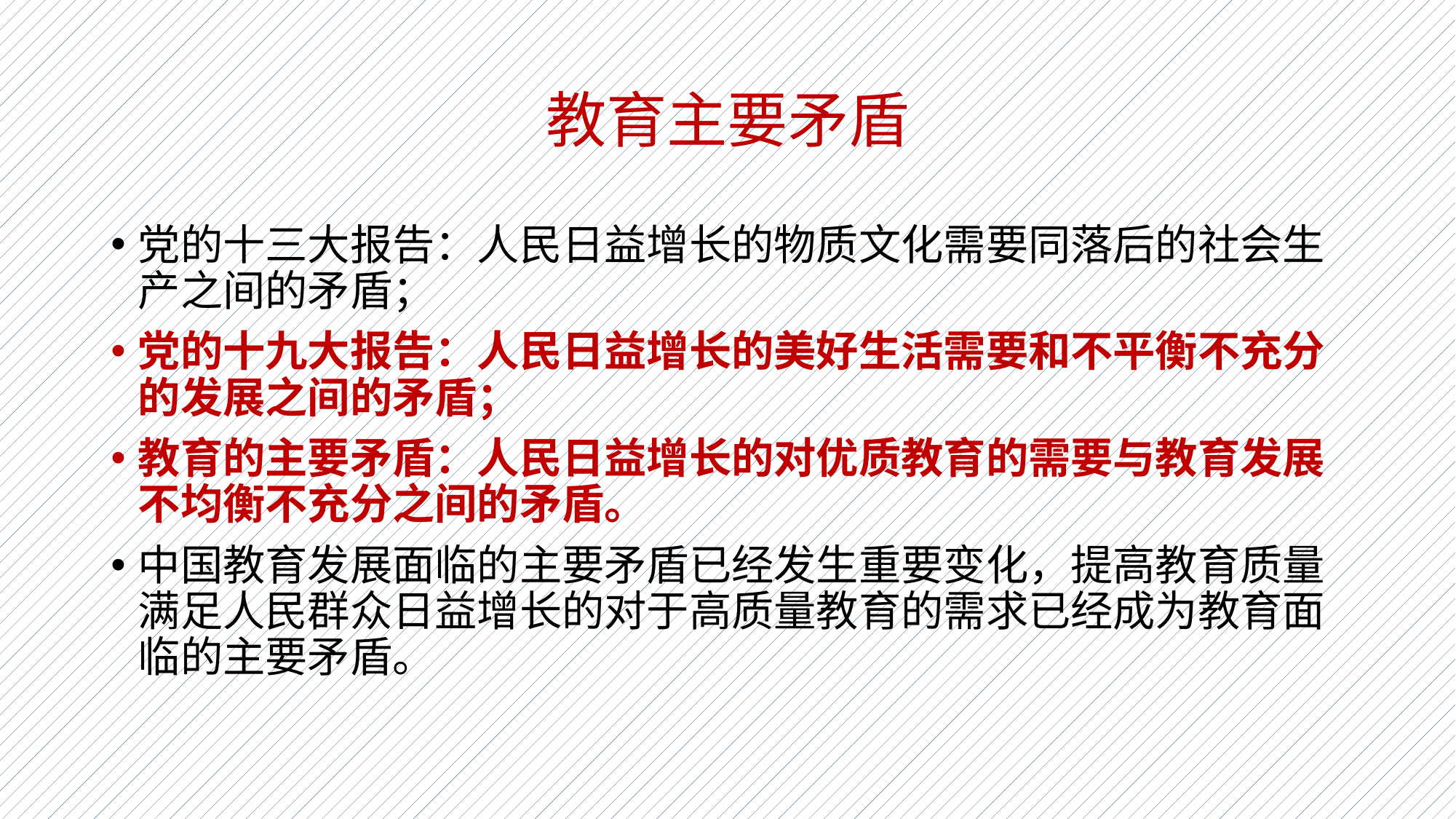

# 教育主要矛盾
党的十三大报告：人民日益增长的物质文化需要同落后的社会生产之间的矛盾；
党的十九大报告：人民日益增长的美好生活需要和不平衡不充分的发展之间的矛盾；
教育的主要矛盾：人民日益增长的对优质教育的需要与教育发展不均衡不充分之间的矛盾。
中国教育发展面临的主要矛盾已经发生重要变化，提高教育质量满足人民群众日益增长的对于高质量教育的需求已经成为教育面临的主要矛盾。